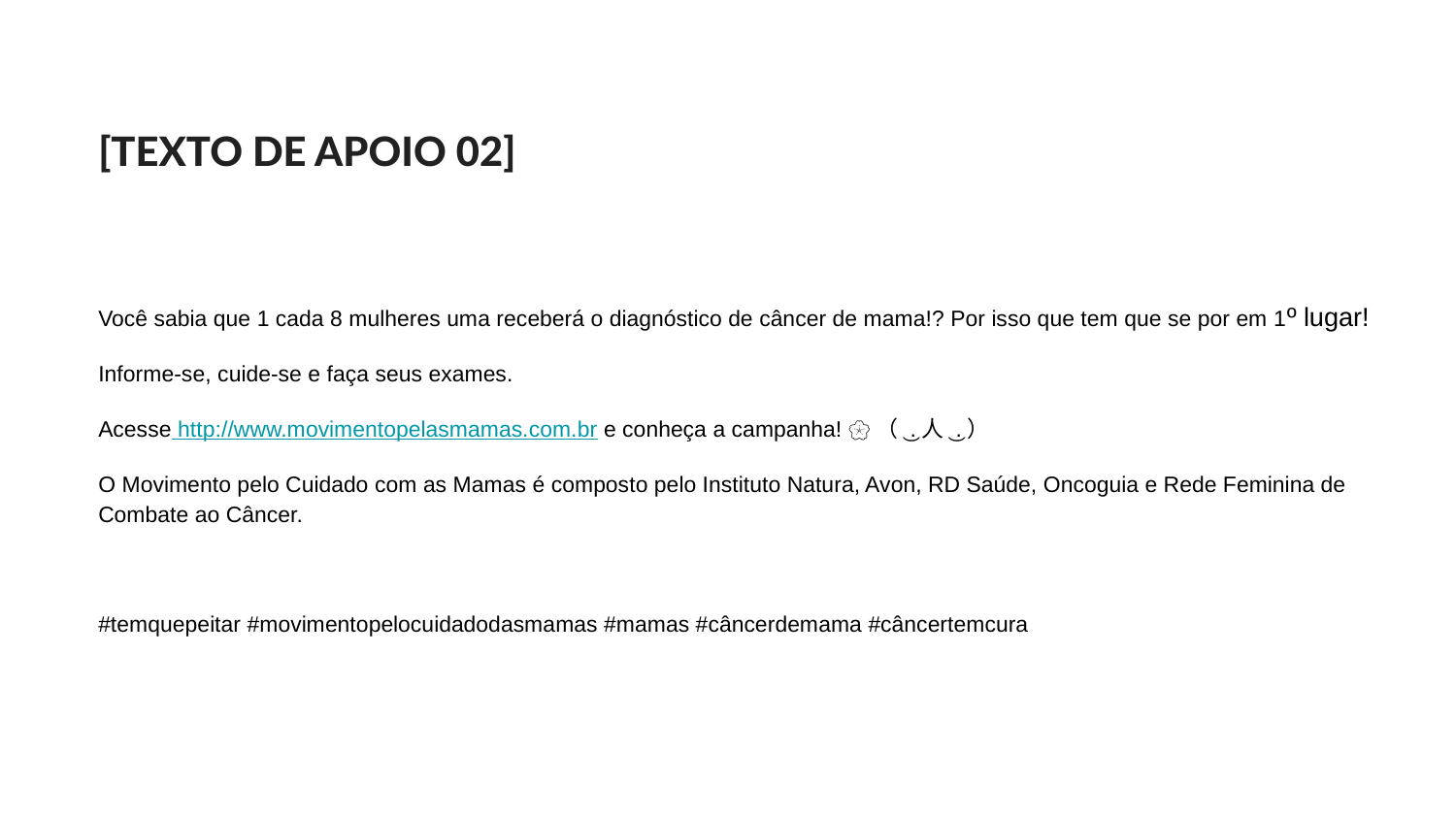

[TEXTO DE APOIO 02]

Você sabia que 1 cada 8 mulheres uma receberá o diagnóstico de câncer de mama!? Por isso que tem que se por em 1º lugar!
Informe-se, cuide-se e faça seus exames.
Acesse http://www.movimentopelasmamas.com.br e conheça a campanha! 🩷🌸（ ͜.人 ͜.）
O Movimento pelo Cuidado com as Mamas é composto pelo Instituto Natura, Avon, RD Saúde, Oncoguia e Rede Feminina de Combate ao Câncer.

#temquepeitar #movimentopelocuidadodasmamas #mamas #câncerdemama #câncertemcura